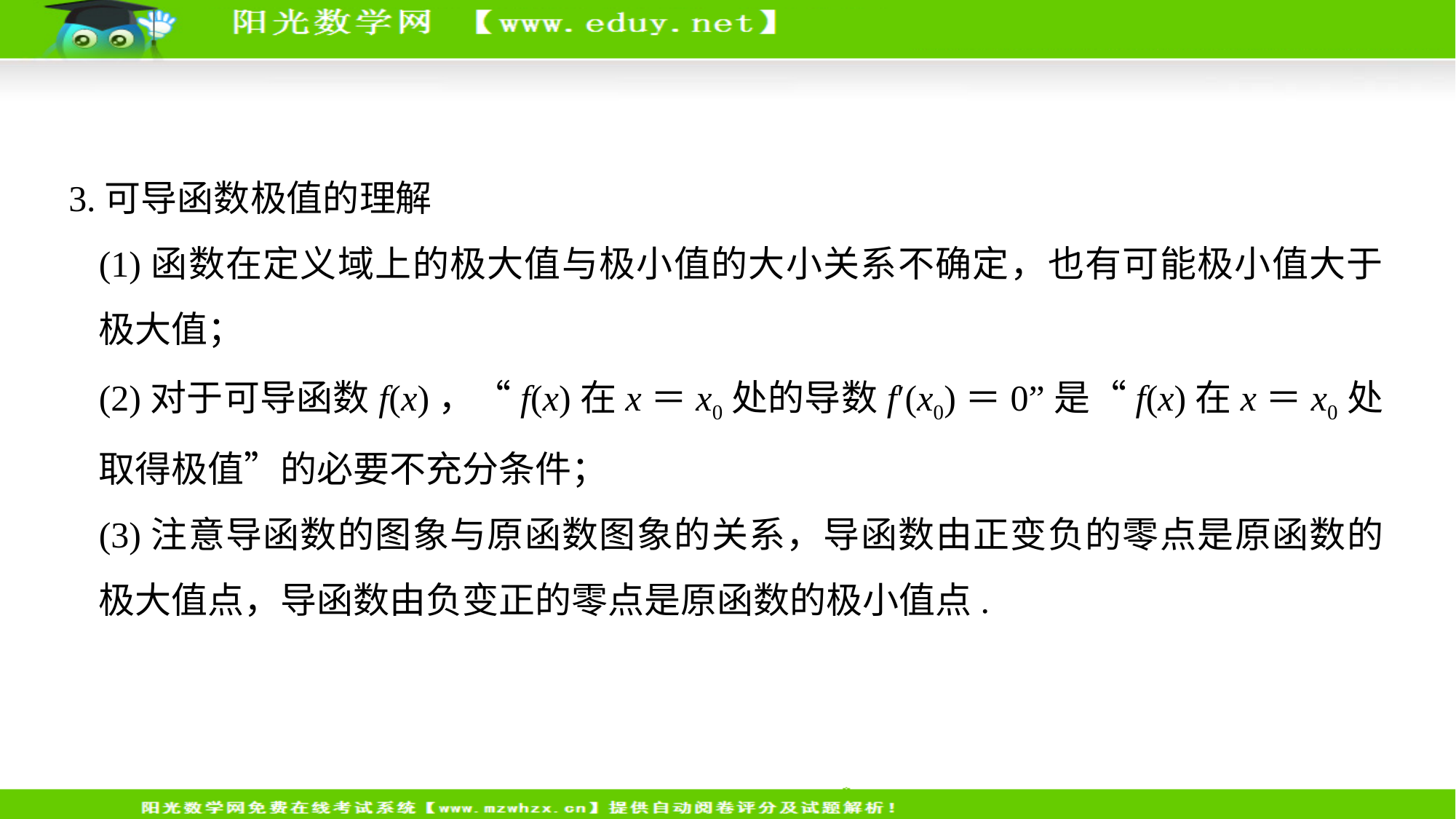

3.可导函数极值的理解
	(1)函数在定义域上的极大值与极小值的大小关系不确定，也有可能极小值大于极大值；
	(2)对于可导函数f(x)，“f(x)在x＝x0处的导数f′(x0)＝0”是“f(x)在x＝x0处取得极值”的必要不充分条件；
	(3)注意导函数的图象与原函数图象的关系，导函数由正变负的零点是原函数的极大值点，导函数由负变正的零点是原函数的极小值点.